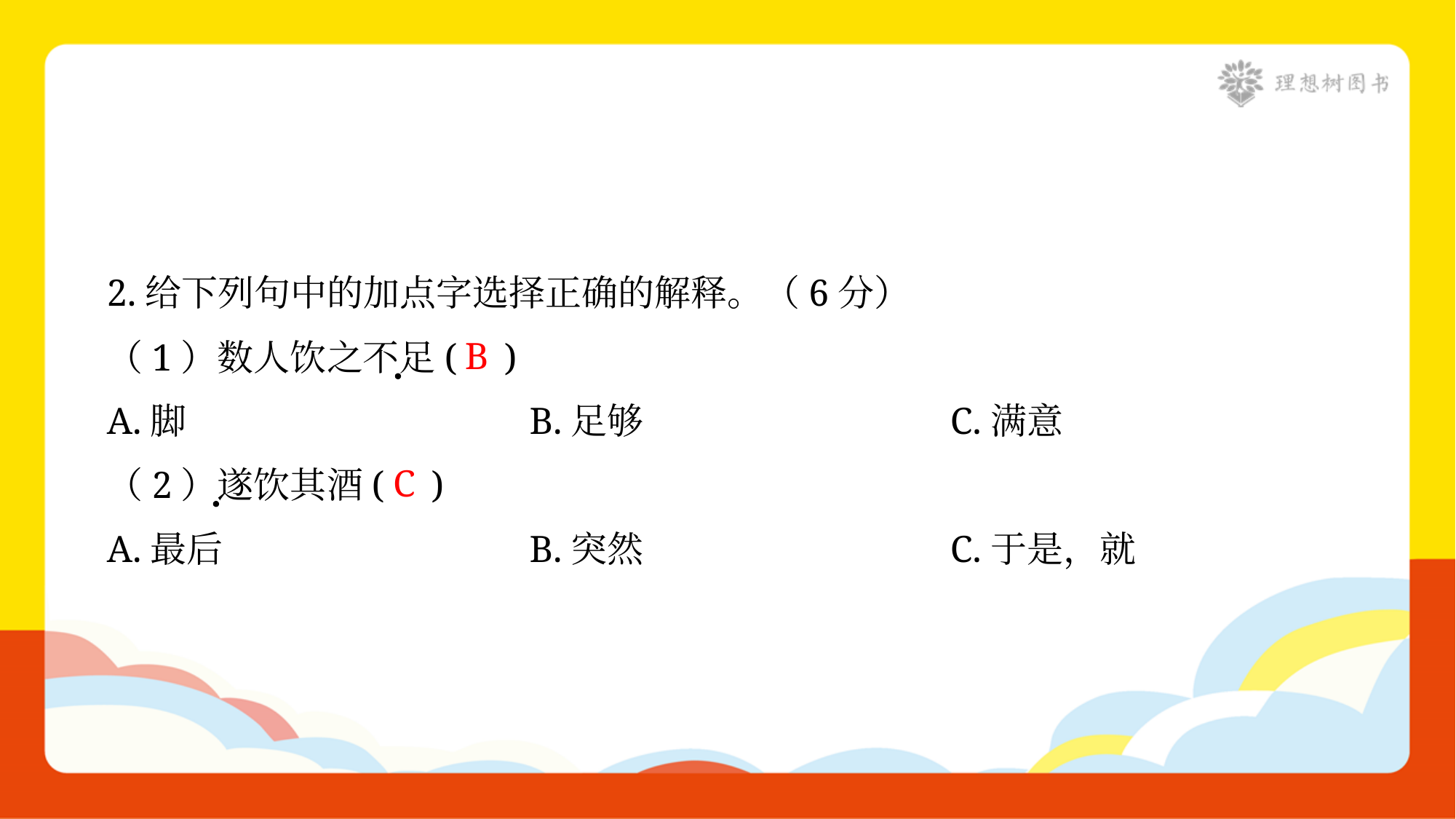

2.给下列句中的加点字选择正确的解释。（6分）
B
（1）数人饮之不足(     )

A.脚	B.足够	C.满意
C
（2）遂饮其酒(     )

A.最后	B.突然	C.于是，就